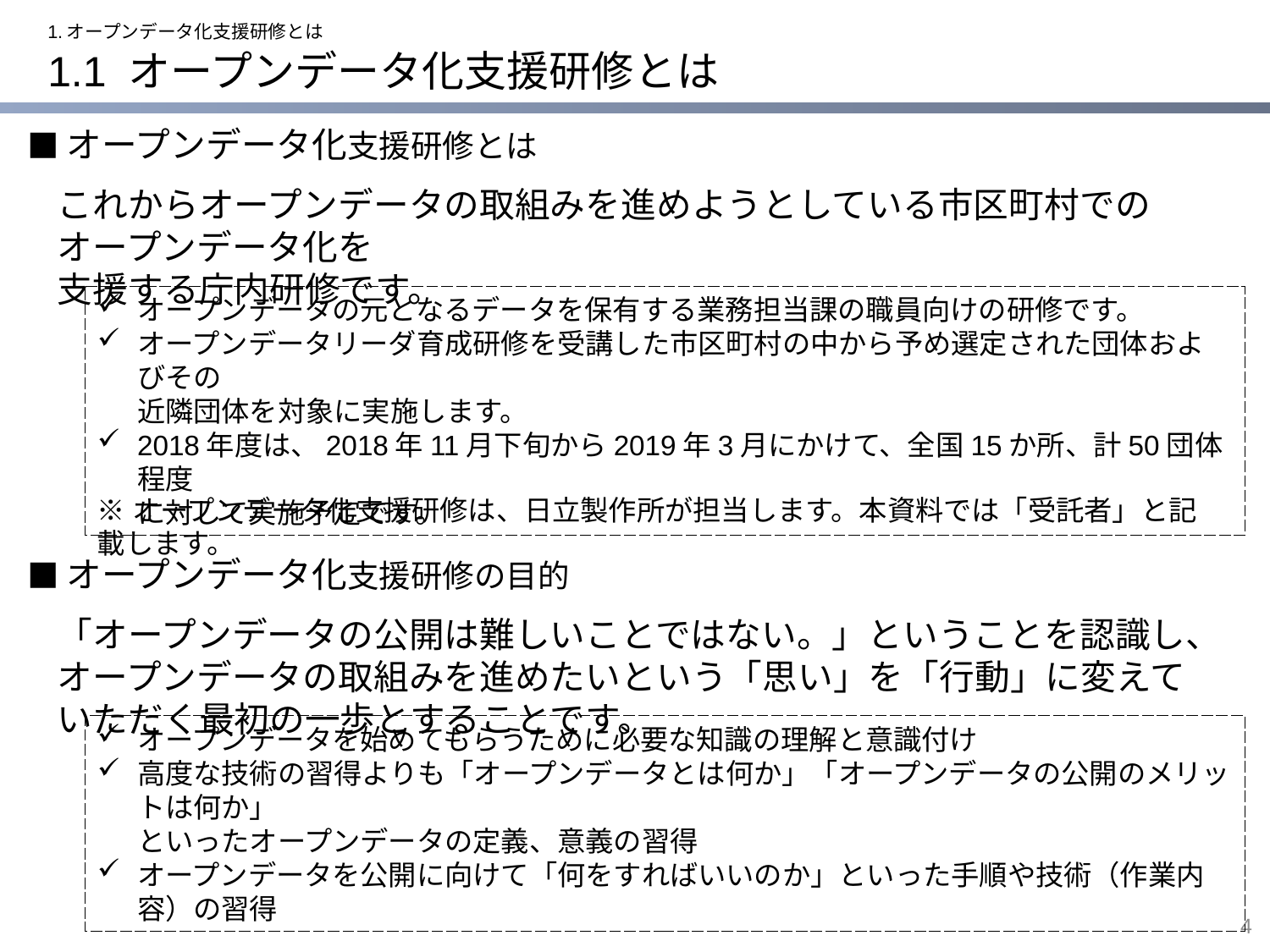

1.オープンデータ化支援研修とは
# 1.1 オープンデータ化支援研修とは
■オープンデータ化支援研修とは
これからオープンデータの取組みを進めようとしている市区町村でのオープンデータ化を
支援する庁内研修です。
オープンデータの元となるデータを保有する業務担当課の職員向けの研修です。
オープンデータリーダ育成研修を受講した市区町村の中から予め選定された団体およびその
近隣団体を対象に実施します。
2018年度は、2018年11月下旬から2019年3月にかけて、全国15か所、計50団体程度
に対して実施予定です。
※オープンデータ化支援研修は、日立製作所が担当します。本資料では「受託者」と記載します。
■オープンデータ化支援研修の目的
「オープンデータの公開は難しいことではない。」ということを認識し、オープンデータの取組みを進めたいという「思い」を「行動」に変えていただく最初の一歩とすることです。
オープンデータを始めてもらうために必要な知識の理解と意識付け
高度な技術の習得よりも「オープンデータとは何か」「オープンデータの公開のメリットは何か」
といったオープンデータの定義、意義の習得
オープンデータを公開に向けて「何をすればいいのか」といった手順や技術（作業内容）の習得
4